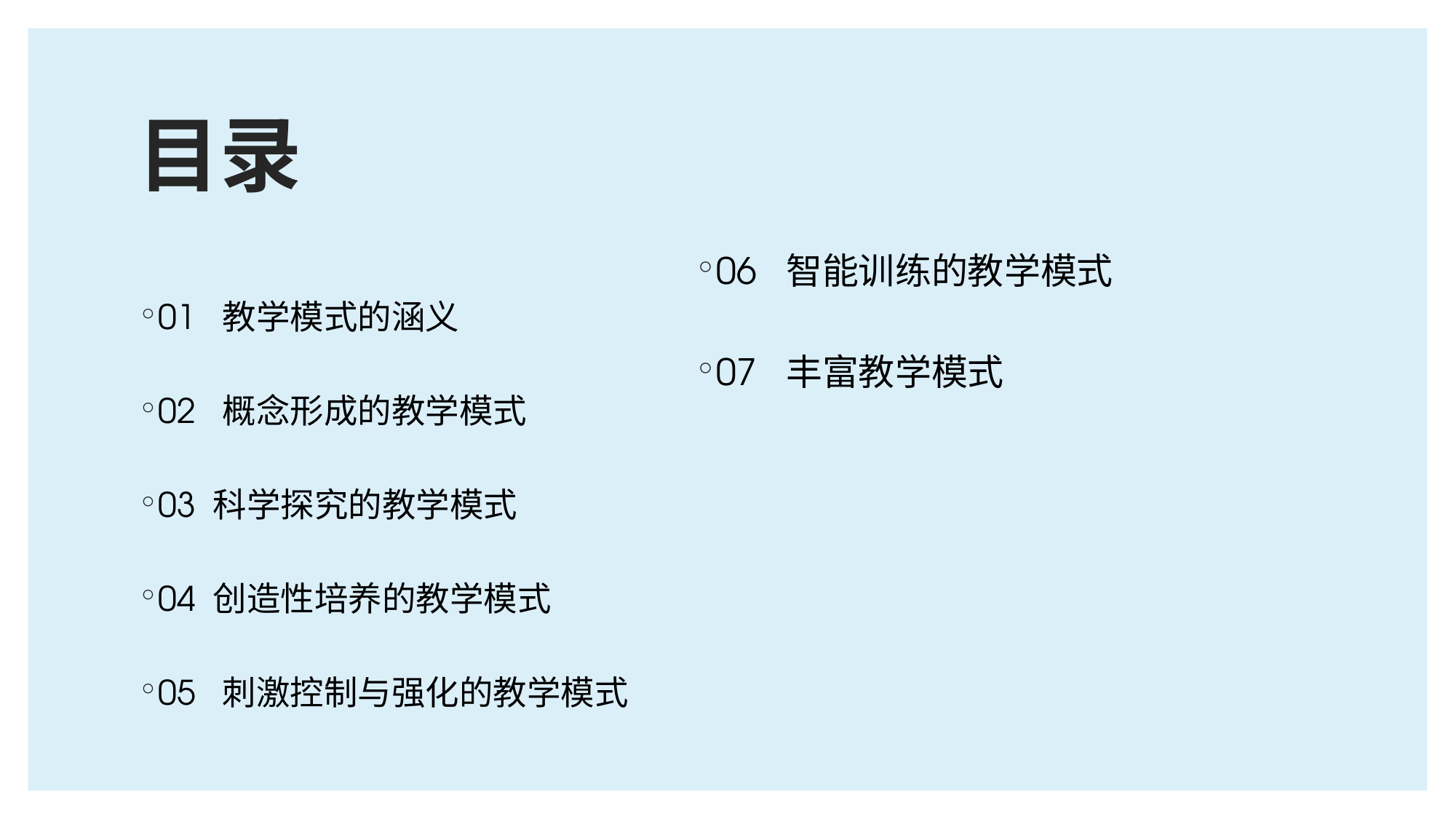

# 目录

06  智能训练的教学模式
07  丰富教学模式
01  教学模式的涵义
02  概念形成的教学模式
03 科学探究的教学模式
04 创造性培养的教学模式
05  刺激控制与强化的教学模式